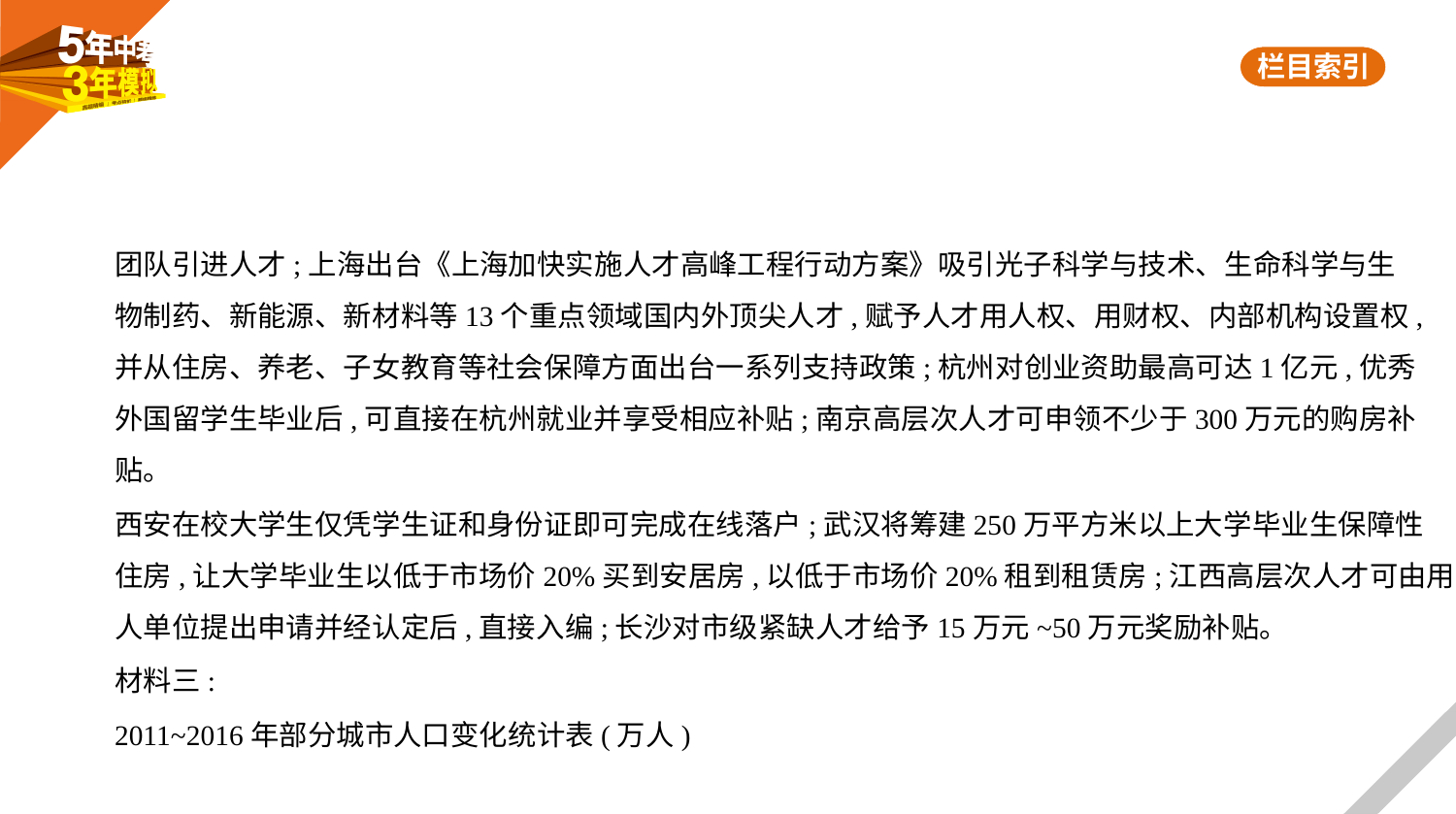

团队引进人才;上海出台《上海加快实施人才高峰工程行动方案》吸引光子科学与技术、生命科学与生
物制药、新能源、新材料等13个重点领域国内外顶尖人才,赋予人才用人权、用财权、内部机构设置权,
并从住房、养老、子女教育等社会保障方面出台一系列支持政策;杭州对创业资助最高可达1亿元,优秀
外国留学生毕业后,可直接在杭州就业并享受相应补贴;南京高层次人才可申领不少于300万元的购房补
贴。
西安在校大学生仅凭学生证和身份证即可完成在线落户;武汉将筹建250万平方米以上大学毕业生保障性
住房,让大学毕业生以低于市场价20%买到安居房,以低于市场价20%租到租赁房;江西高层次人才可由用
人单位提出申请并经认定后,直接入编;长沙对市级紧缺人才给予15万元~50万元奖励补贴。
材料三:
2011~2016年部分城市人口变化统计表(万人)